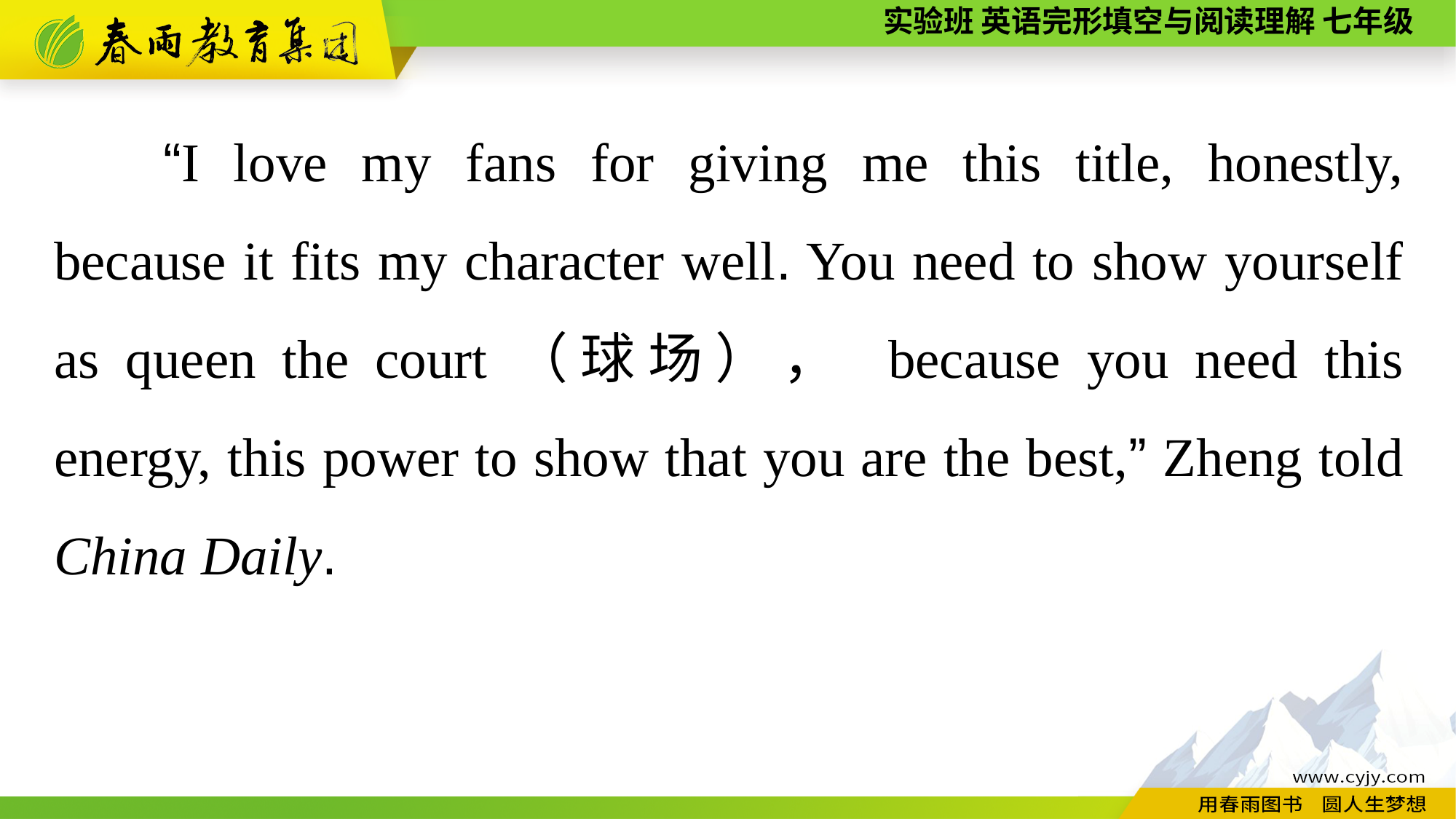

“I love my fans for giving me this title, honestly, because it fits my character well. You need to show yourself as queen the court（球场）， because you need this energy, this power to show that you are the best,” Zheng told China Daily.